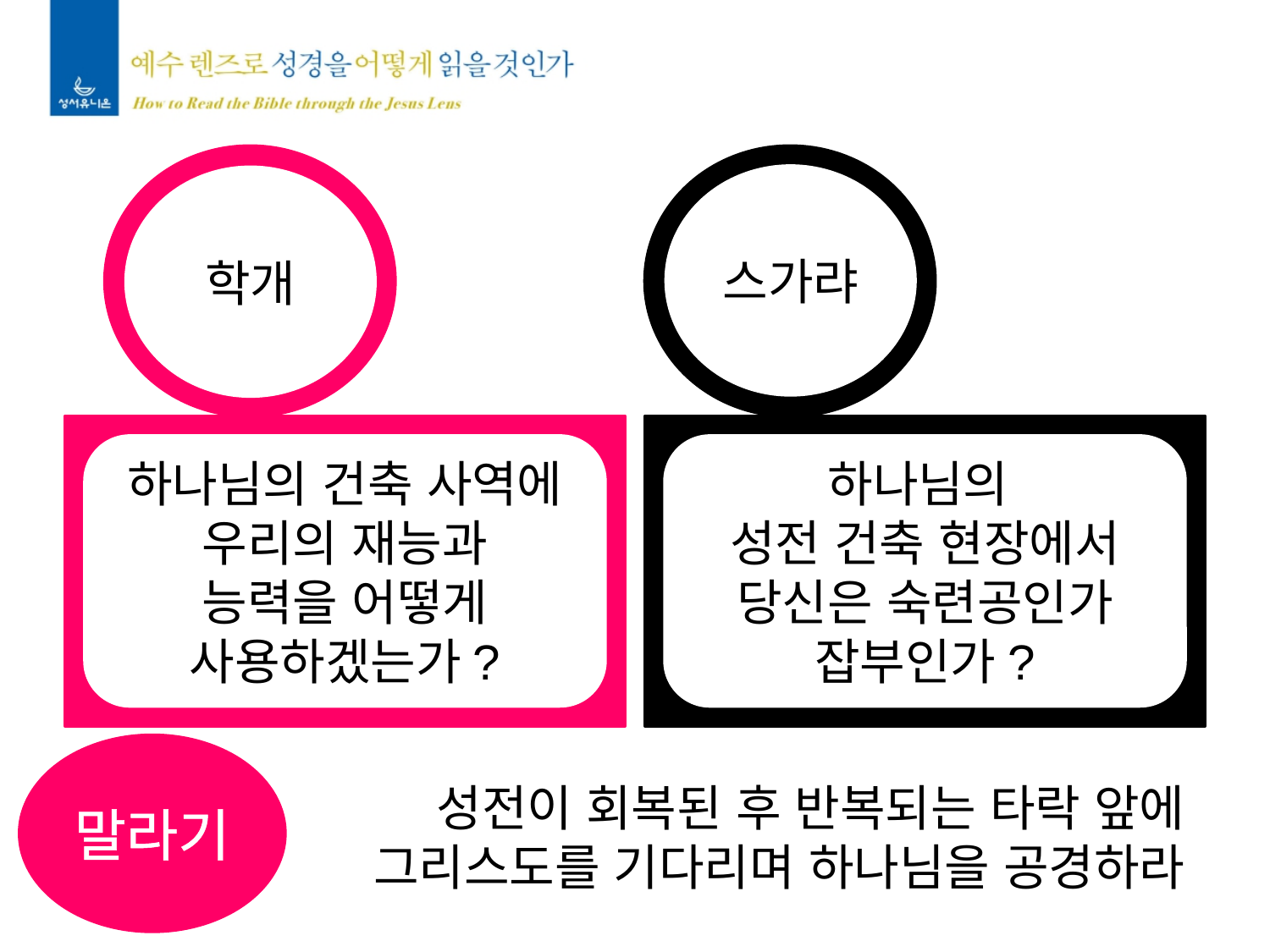

스가랴
학개

하나님의 건축 사역에
우리의 재능과
능력을 어떻게
사용하겠는가?
하나님의
성전 건축 현장에서
당신은 숙련공인가
잡부인가?
말라기
성전이 회복된 후 반복되는 타락 앞에
그리스도를 기다리며 하나님을 공경하라